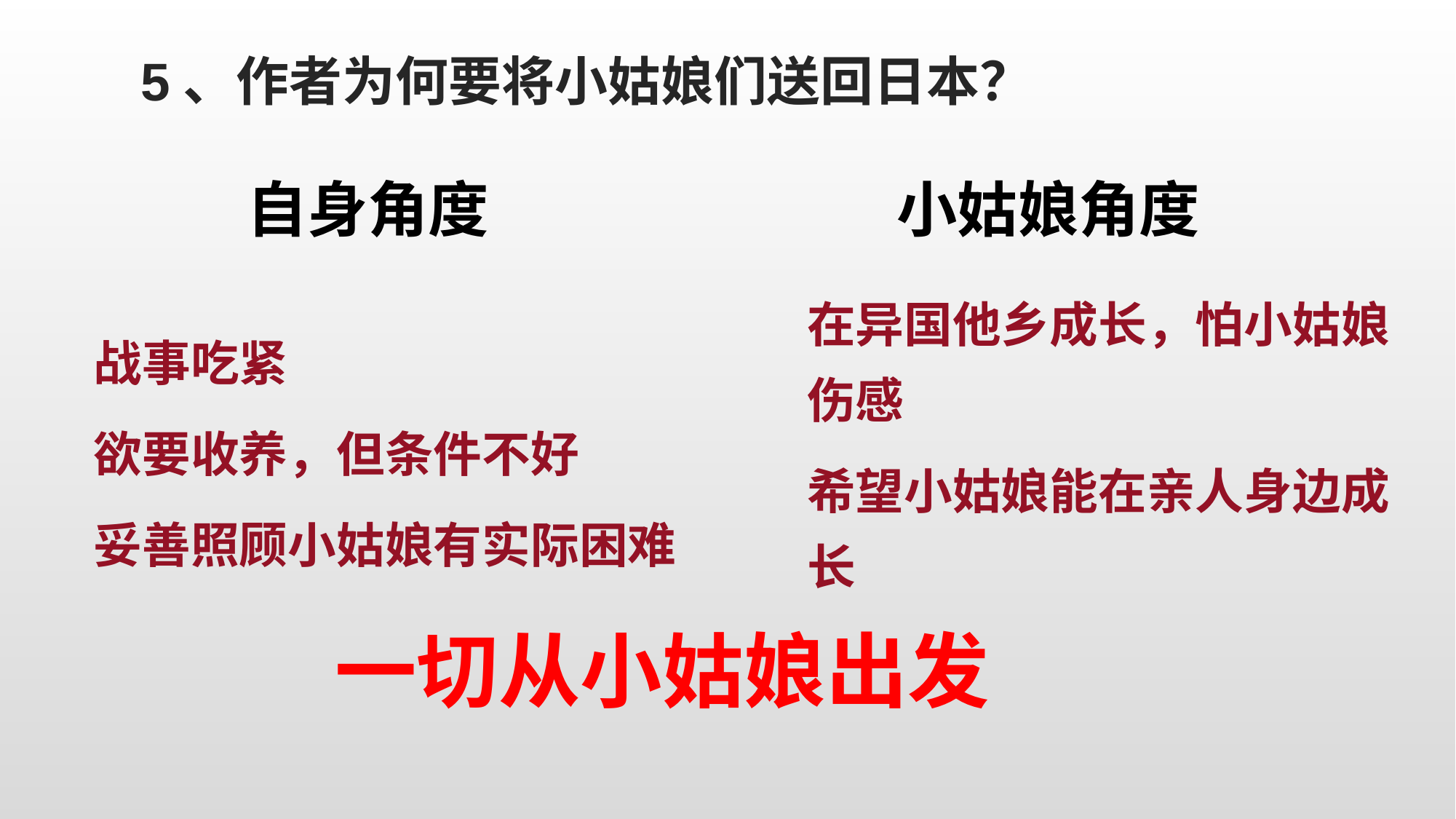

5、作者为何要将小姑娘们送回日本？
自身角度
小姑娘角度
在异国他乡成长，怕小姑娘伤感
希望小姑娘能在亲人身边成长
战事吃紧
欲要收养，但条件不好
妥善照顾小姑娘有实际困难
一切从小姑娘出发